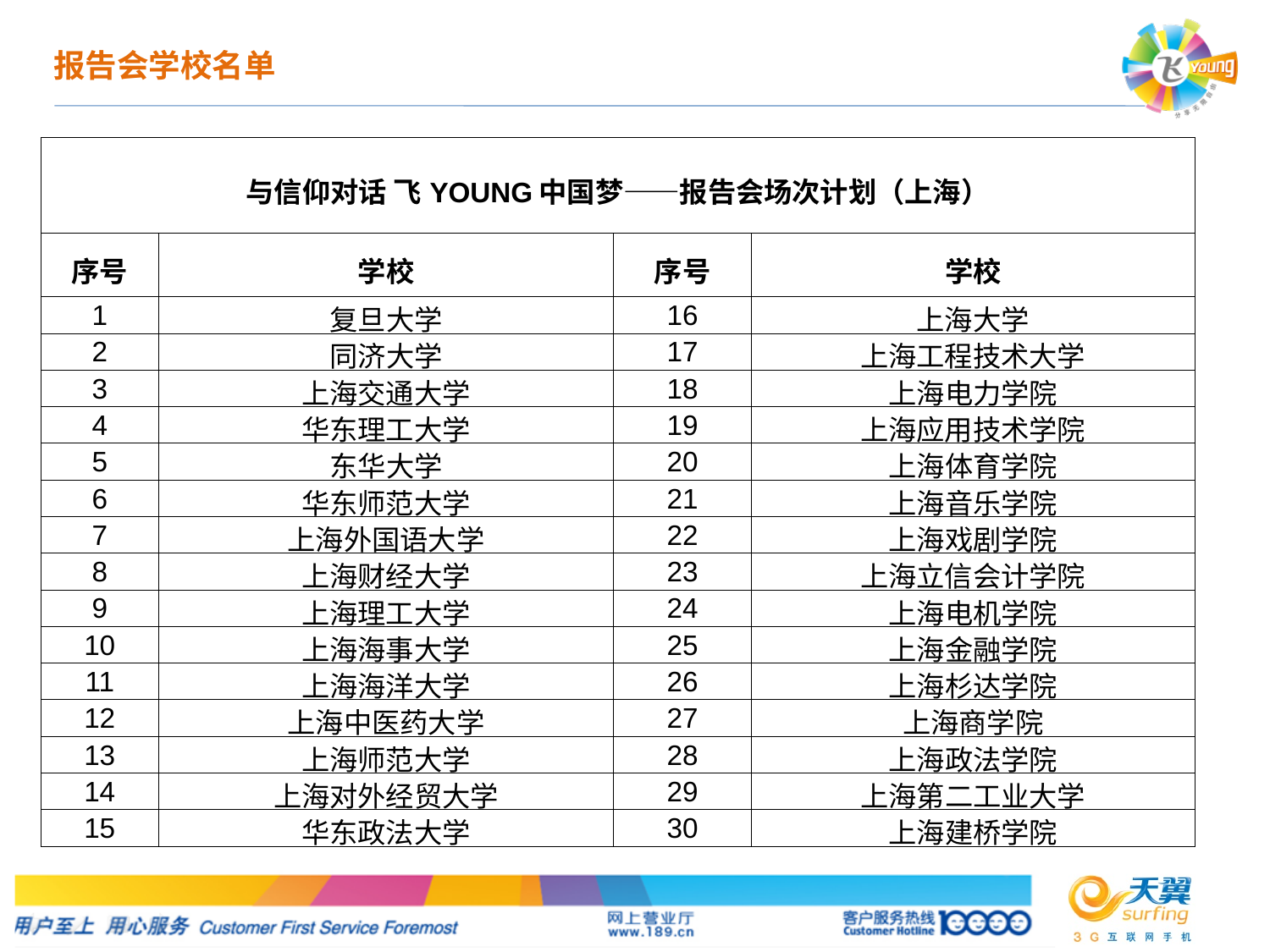

报告会学校名单
| 与信仰对话 飞YOUNG中国梦——报告会场次计划（上海） |  |  |  |
| --- | --- | --- | --- |
| 序号 | 学校 | 序号 | 学校 |
| 1 | 复旦大学 | 16 | 上海大学 |
| 2 | 同济大学 | 17 | 上海工程技术大学 |
| 3 | 上海交通大学 | 18 | 上海电力学院 |
| 4 | 华东理工大学 | 19 | 上海应用技术学院 |
| 5 | 东华大学 | 20 | 上海体育学院 |
| 6 | 华东师范大学 | 21 | 上海音乐学院 |
| 7 | 上海外国语大学 | 22 | 上海戏剧学院 |
| 8 | 上海财经大学 | 23 | 上海立信会计学院 |
| 9 | 上海理工大学 | 24 | 上海电机学院 |
| 10 | 上海海事大学 | 25 | 上海金融学院 |
| 11 | 上海海洋大学 | 26 | 上海杉达学院 |
| 12 | 上海中医药大学 | 27 | 上海商学院 |
| 13 | 上海师范大学 | 28 | 上海政法学院 |
| 14 | 上海对外经贸大学 | 29 | 上海第二工业大学 |
| 15 | 华东政法大学 | 30 | 上海建桥学院 |